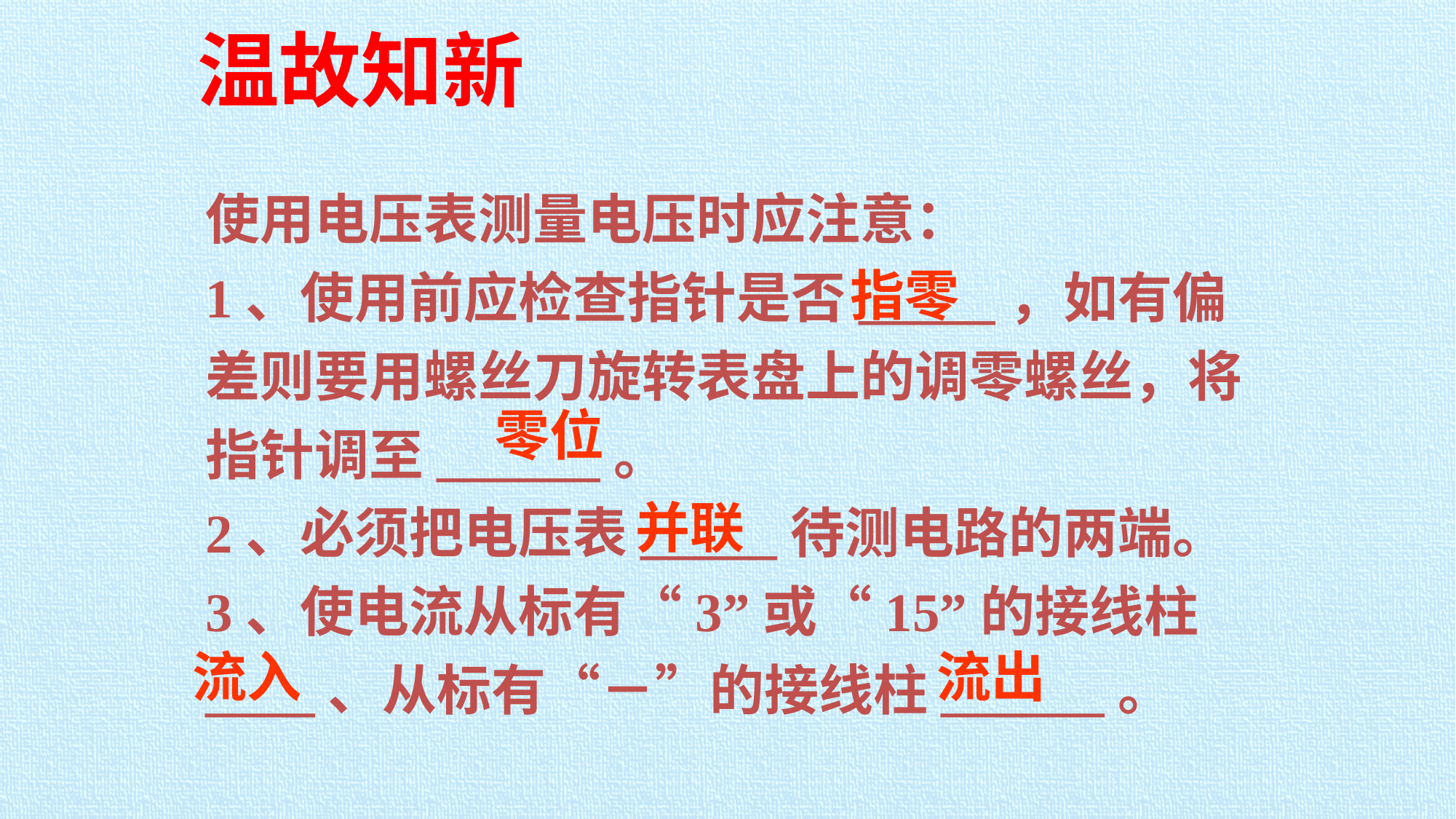

温故知新
使用电压表测量电压时应注意：
1、使用前应检查指针是否_____，如有偏差则要用螺丝刀旋转表盘上的调零螺丝，将指针调至______。
2、必须把电压表_____待测电路的两端。
3、使电流从标有“3”或“15”的接线柱____、从标有“－”的接线柱______。
指零
零位
并联
流入
流出